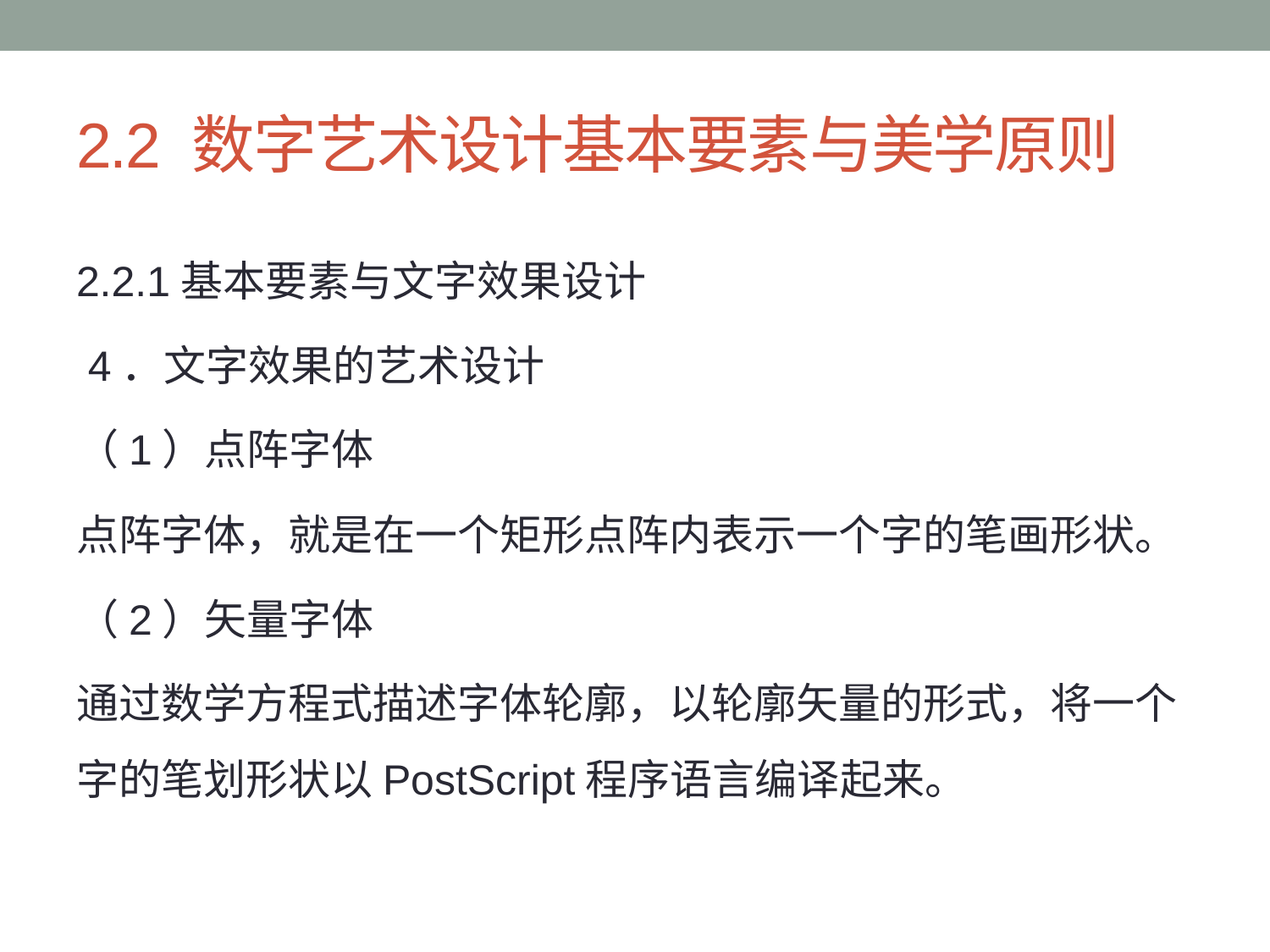

# 2.2 数字艺术设计基本要素与美学原则
2.2.1基本要素与文字效果设计
 4．文字效果的艺术设计
（1）点阵字体
点阵字体，就是在一个矩形点阵内表示一个字的笔画形状。
（2）矢量字体
通过数学方程式描述字体轮廓，以轮廓矢量的形式，将一个字的笔划形状以PostScript程序语言编译起来。